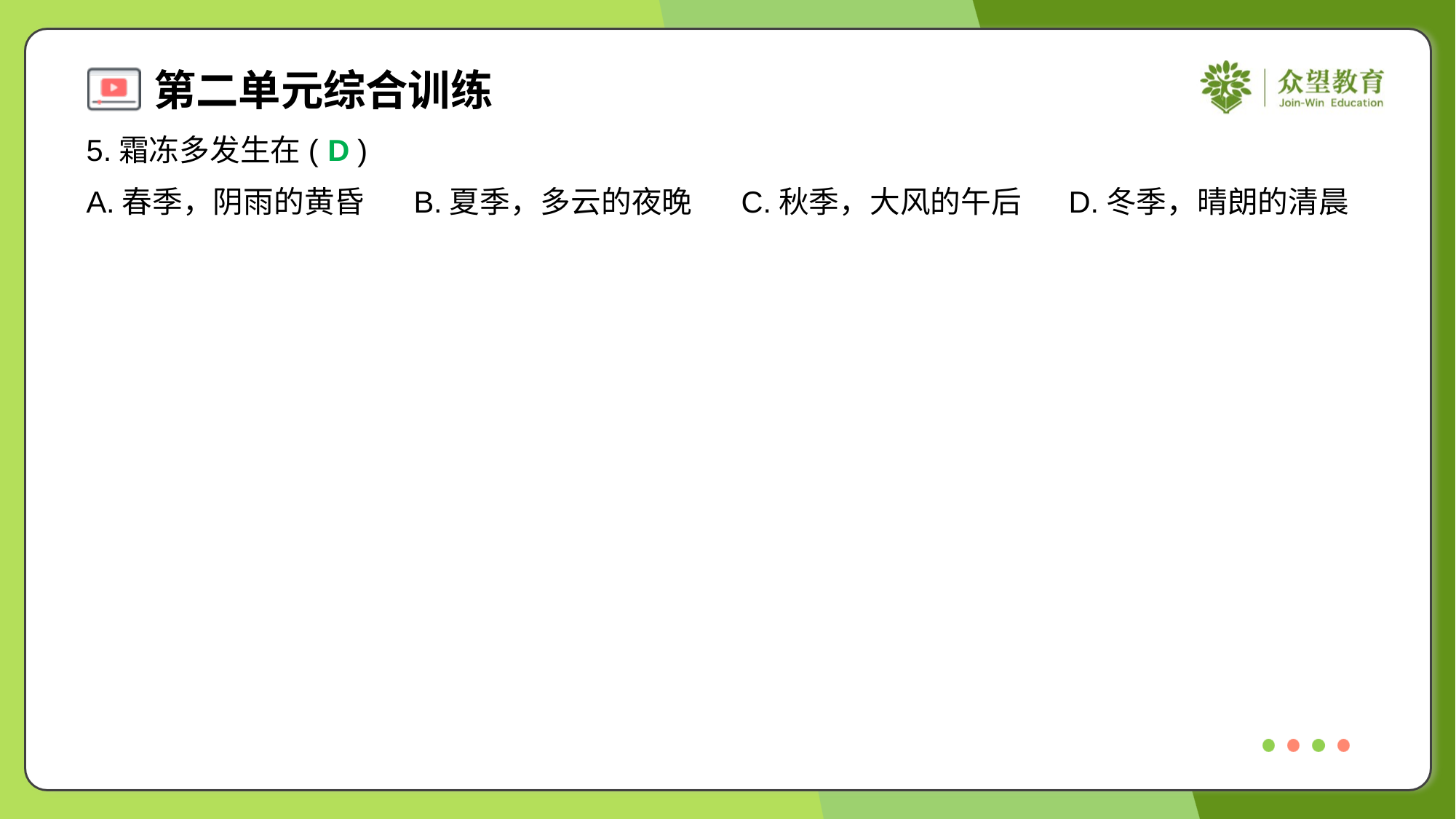

5.霜冻多发生在(     )
D
A.春季，阴雨的黄昏	B.夏季，多云的夜晚	C.秋季，大风的午后	D.冬季，晴朗的清晨